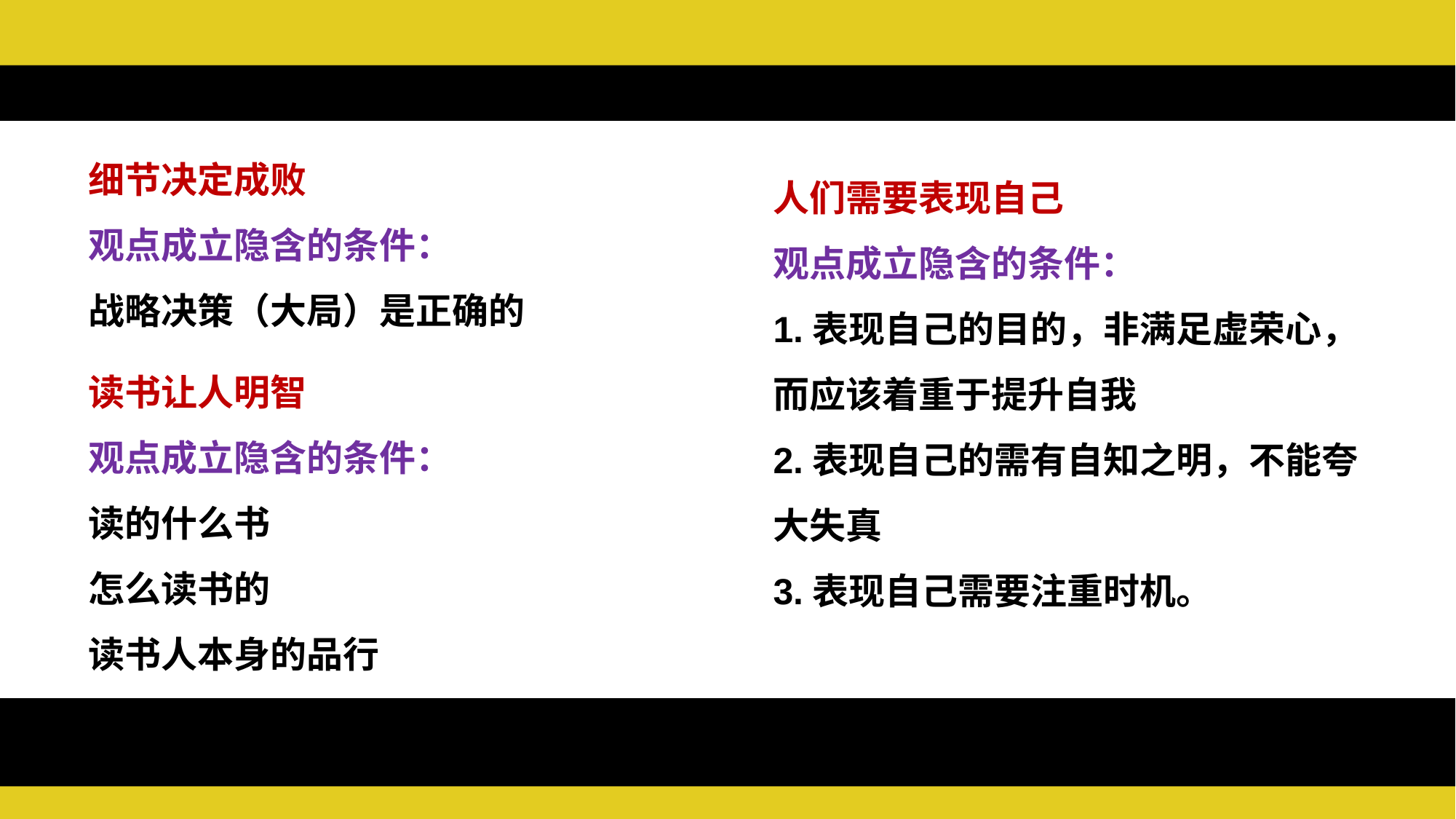

细节决定成败
观点成立隐含的条件：
战略决策（大局）是正确的
人们需要表现自己
观点成立隐含的条件：
1.表现自己的目的，非满足虚荣心，而应该着重于提升自我
2.表现自己的需有自知之明，不能夸大失真
3.表现自己需要注重时机。

读书让人明智
观点成立隐含的条件：
读的什么书
怎么读书的
读书人本身的品行